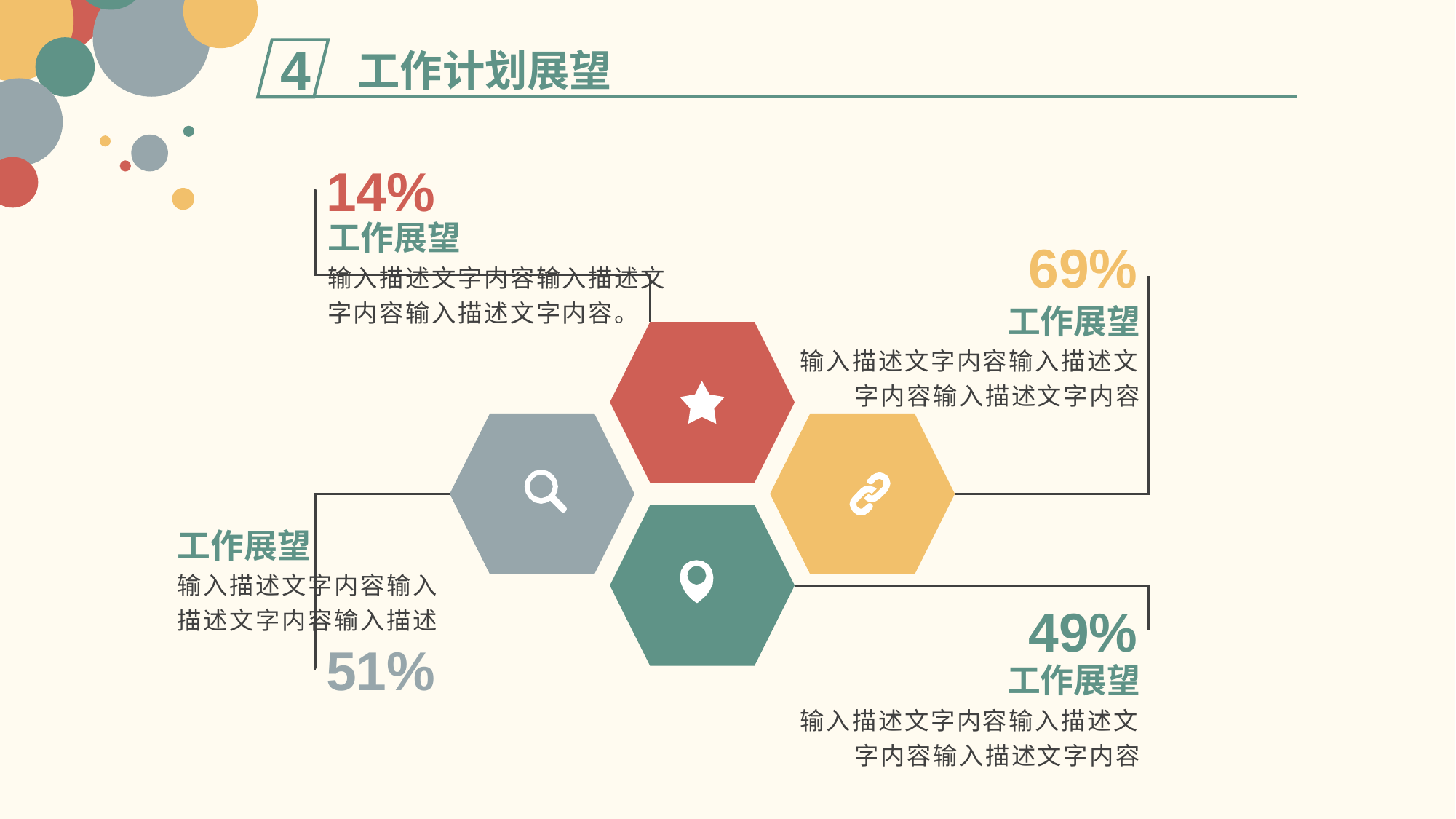

工作计划展望
4
14%
工作展望
69%
.
输入描述文字内容输入描述文字内容输入描述文字内容。
工作展望

输入描述文字内容输入描述文字内容输入描述文字内容

工作展望
输入描述文字内容输入描述文字内容输入描述

49%
51%
工作展望
输入描述文字内容输入描述文字内容输入描述文字内容